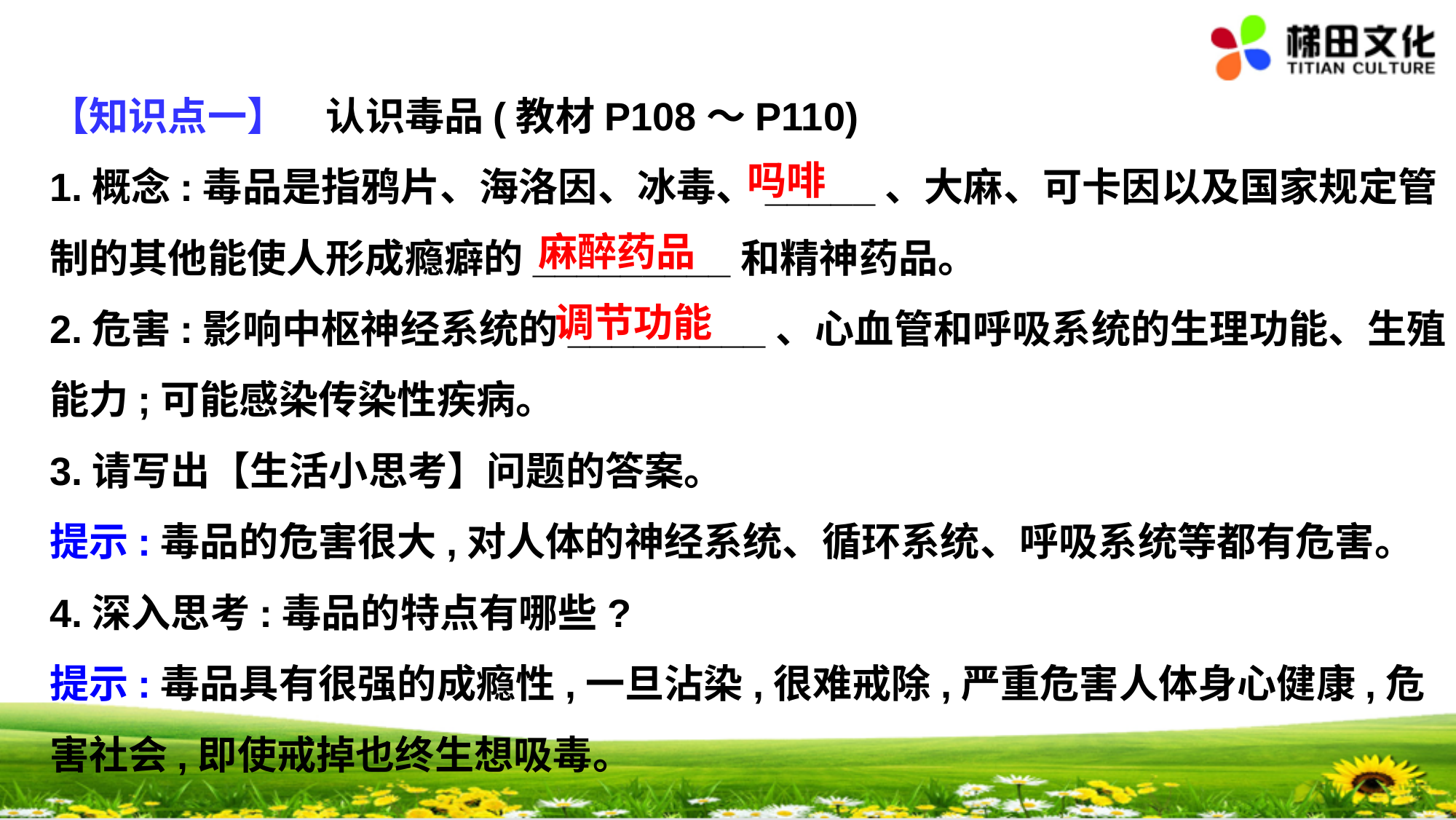

【知识点一】　认识毒品(教材P108～P110)
1.概念:毒品是指鸦片、海洛因、冰毒、_____、大麻、可卡因以及国家规定管
制的其他能使人形成瘾癖的_________和精神药品。
2.危害:影响中枢神经系统的_________、心血管和呼吸系统的生理功能、生殖
能力;可能感染传染性疾病。
3.请写出【生活小思考】问题的答案。
提示:毒品的危害很大,对人体的神经系统、循环系统、呼吸系统等都有危害。
4.深入思考:毒品的特点有哪些?
提示:毒品具有很强的成瘾性,一旦沾染,很难戒除,严重危害人体身心健康,危
害社会,即使戒掉也终生想吸毒。
吗啡
麻醉药品
调节功能